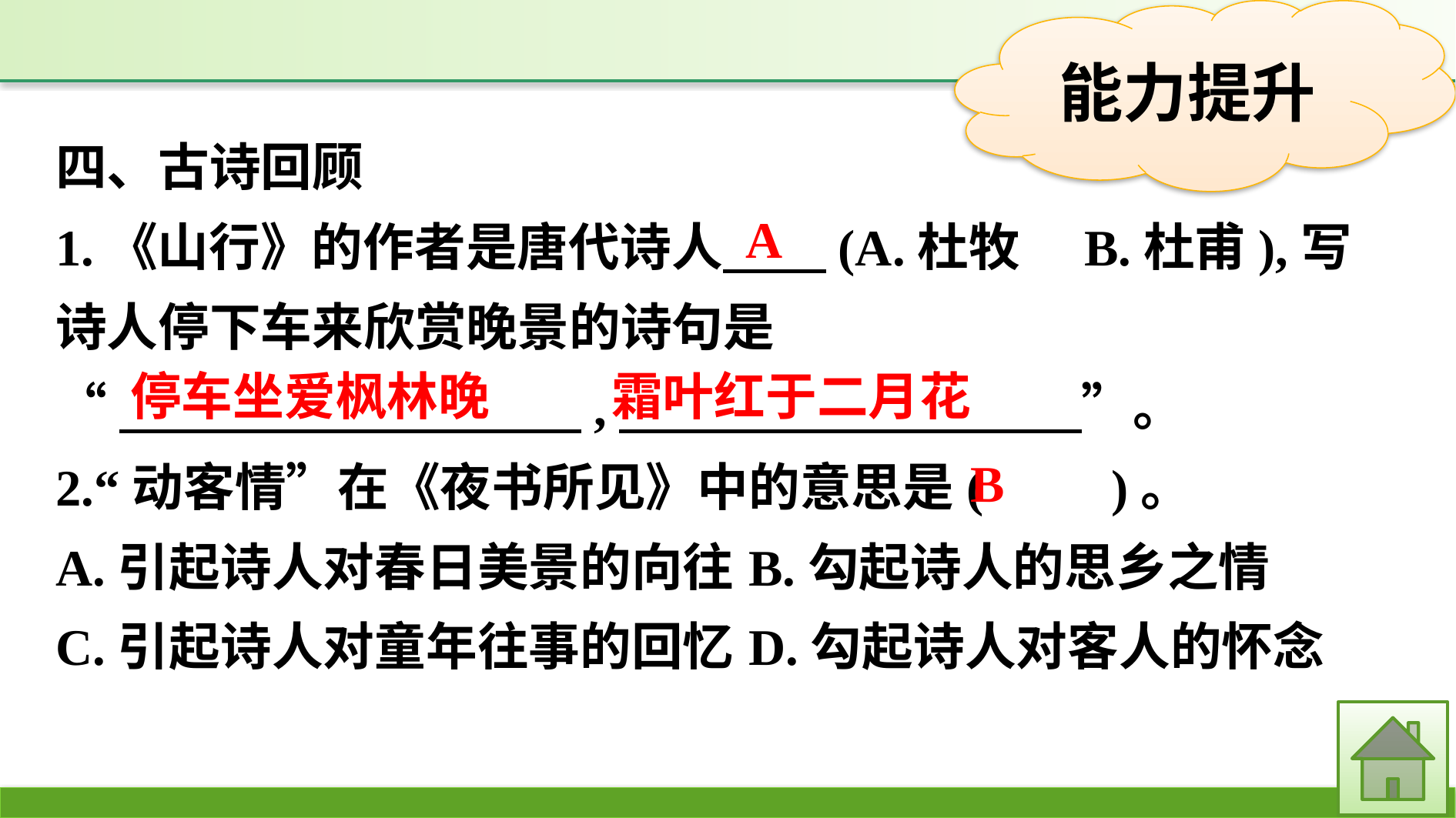

四、古诗回顾
1.《山行》的作者是唐代诗人　　(A.杜牧　B.杜甫),写诗人停下车来欣赏晚景的诗句是
“　　　　　　　　　,　　　　　　　　　”。
2.“动客情”在《夜书所见》中的意思是(　　)。
A.引起诗人对春日美景的向往	B.勾起诗人的思乡之情
C.引起诗人对童年往事的回忆	D.勾起诗人对客人的怀念
A
停车坐爱枫林晚　      霜叶红于二月花
B